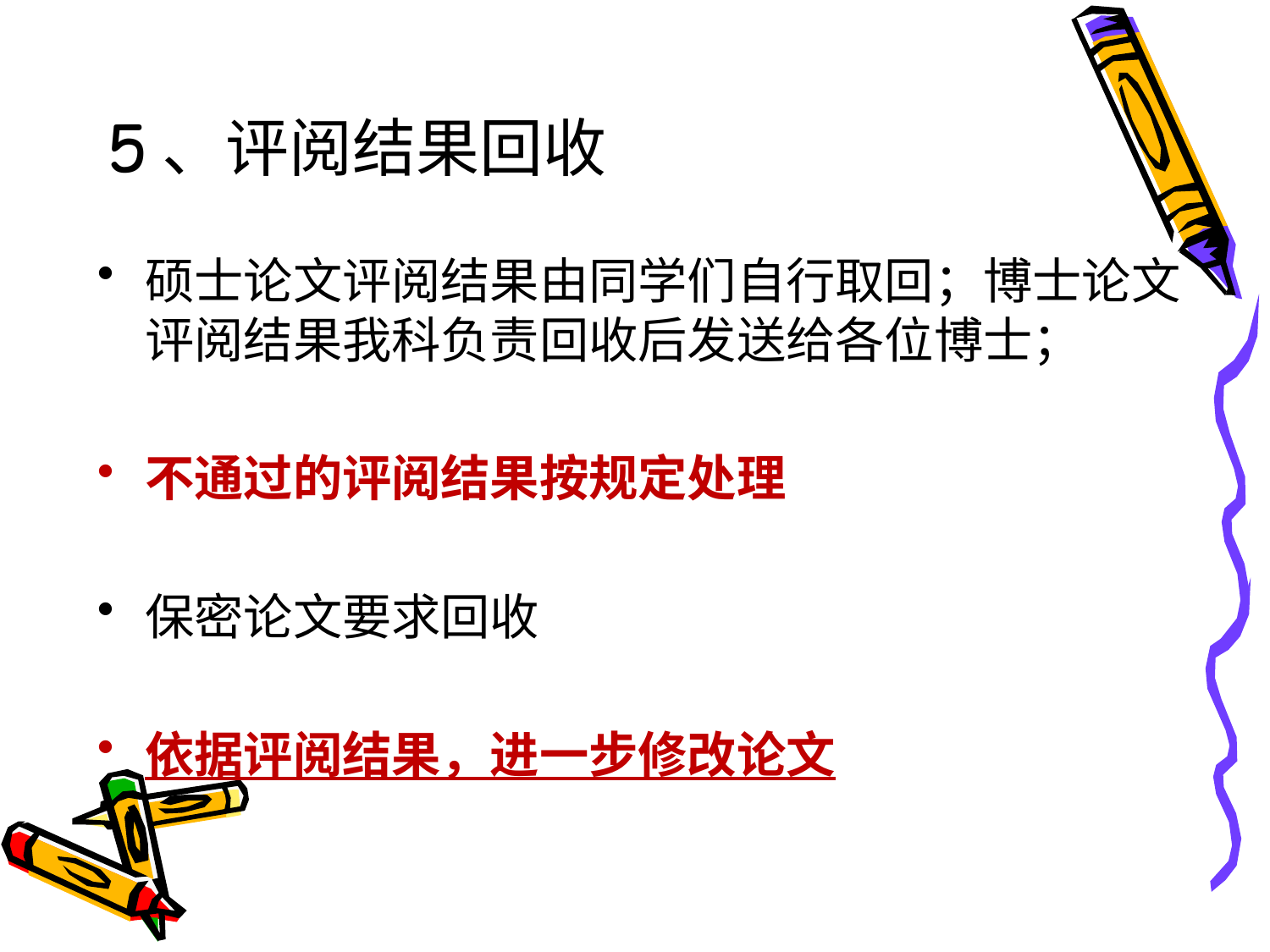

# 5、评阅结果回收
硕士论文评阅结果由同学们自行取回；博士论文评阅结果我科负责回收后发送给各位博士；

不通过的评阅结果按规定处理

保密论文要求回收

依据评阅结果，进一步修改论文